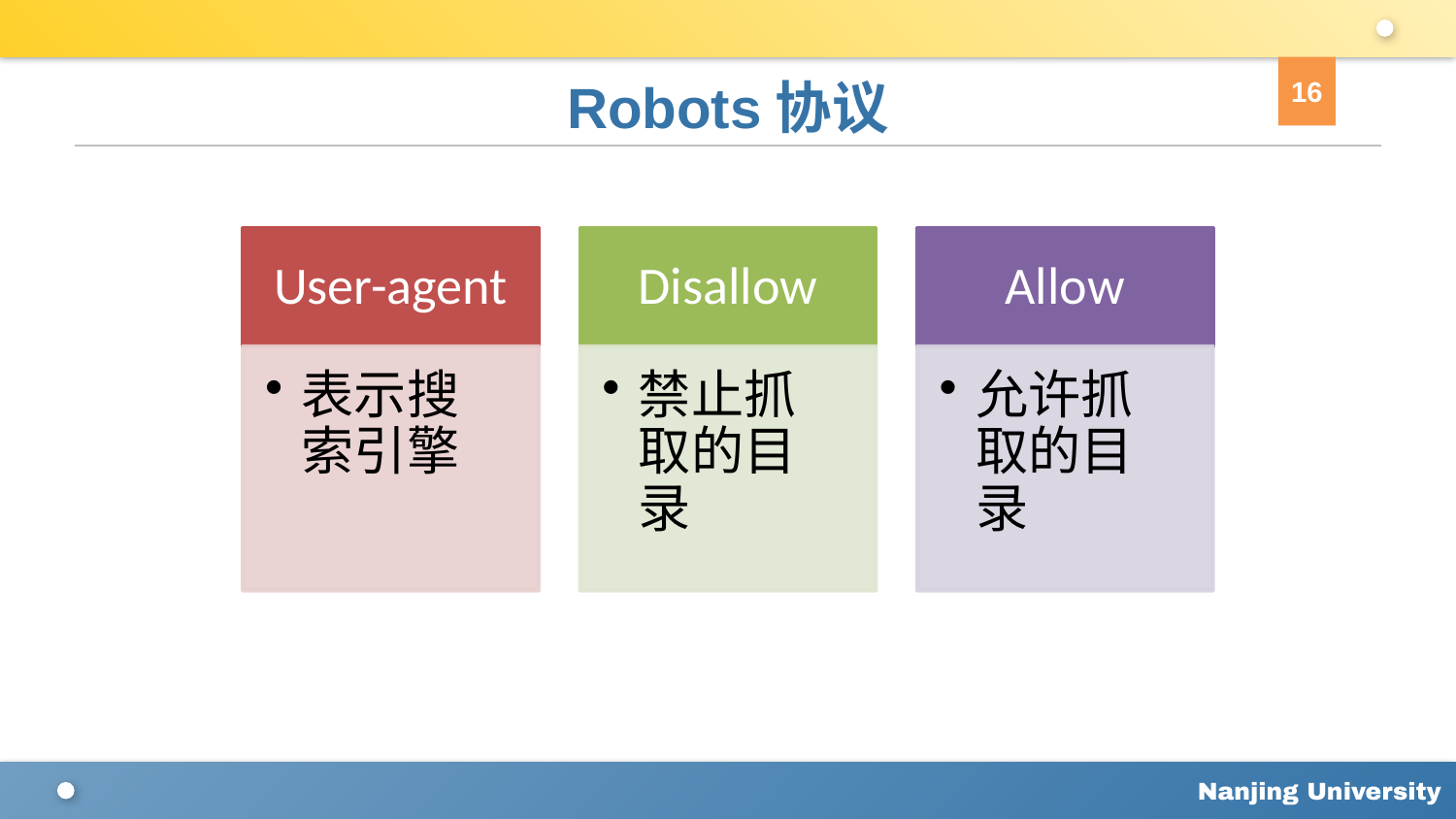

16
# Robots协议
User-agent
表示搜索引擎
Disallow
禁止抓取的目录
Allow
允许抓取的目录